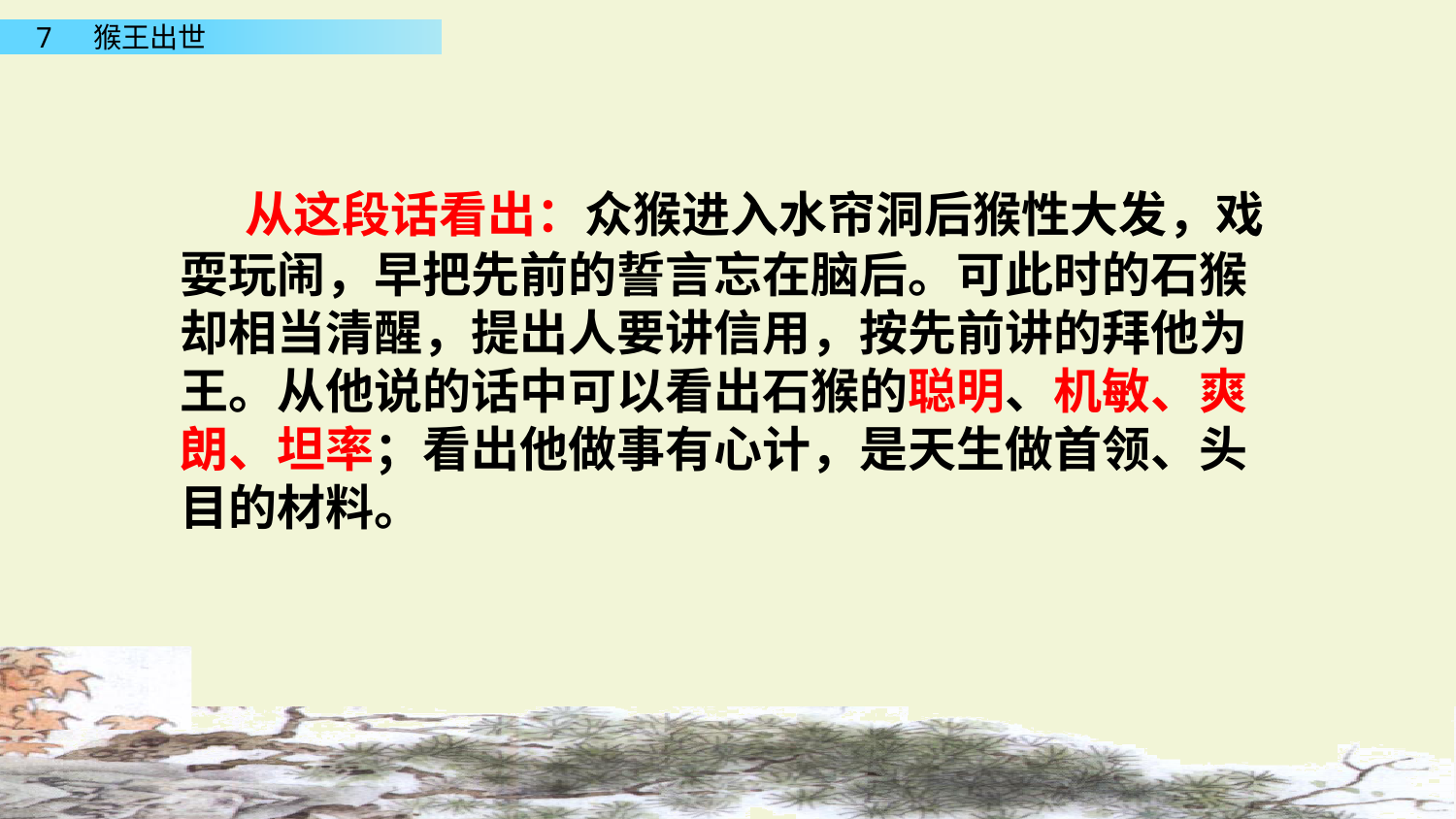

从这段话看出：众猴进入水帘洞后猴性大发，戏耍玩闹，早把先前的誓言忘在脑后。可此时的石猴却相当清醒，提出人要讲信用，按先前讲的拜他为王。从他说的话中可以看出石猴的聪明、机敏、爽朗、坦率；看出他做事有心计，是天生做首领、头目的材料。